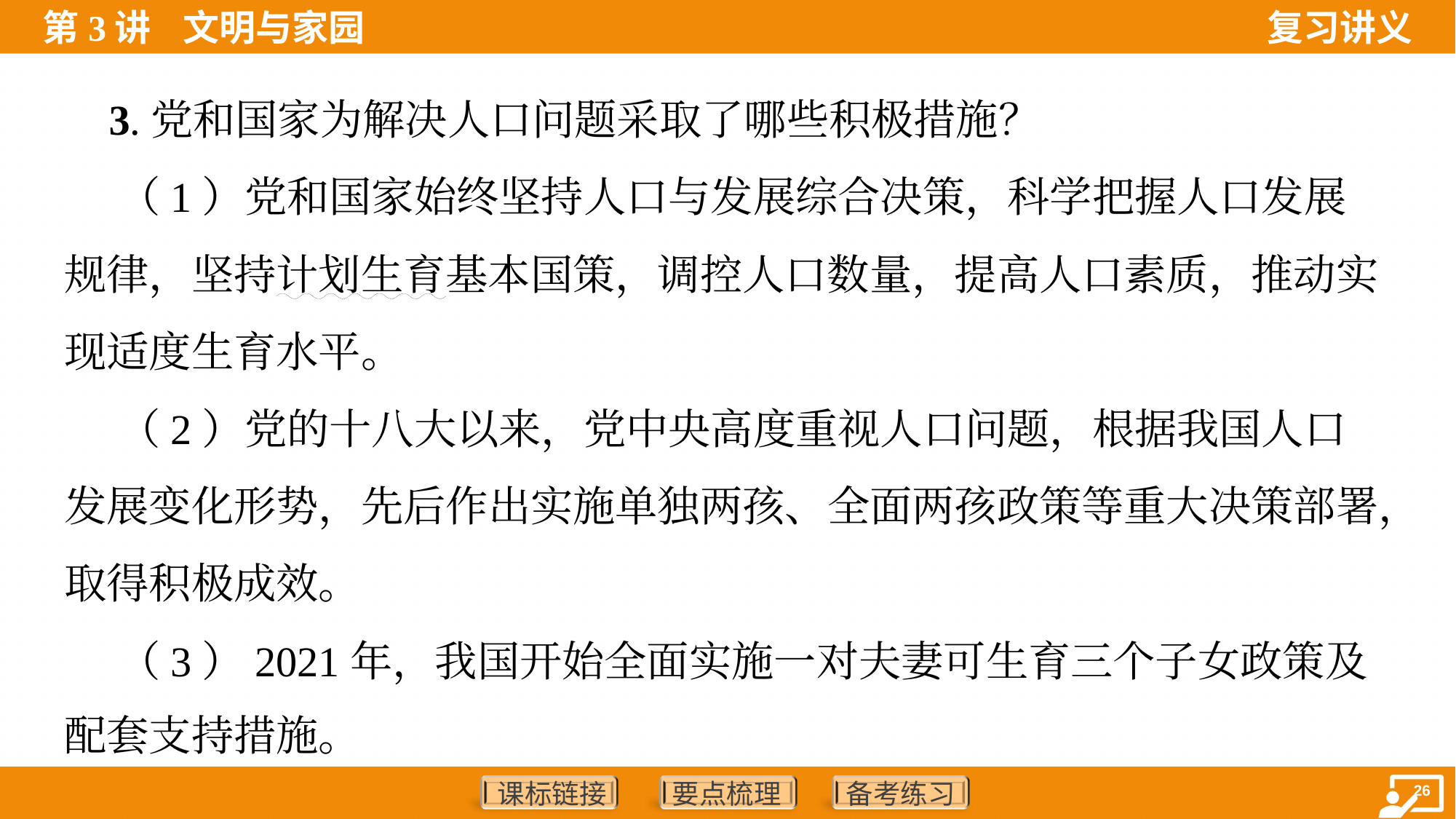

3.党和国家为解决人口问题采取了哪些积极措施？
    （1）党和国家始终坚持人口与发展综合决策，科学把握人口发展
规律，坚持计划生育基本国策，调控人口数量，提高人口素质，推动实
现适度生育水平。
    （2）党的十八大以来，党中央高度重视人口问题，根据我国人口
发展变化形势，先后作出实施单独两孩、全面两孩政策等重大决策部署，
取得积极成效。
    （3）2021年，我国开始全面实施一对夫妻可生育三个子女政策及
配套支持措施。